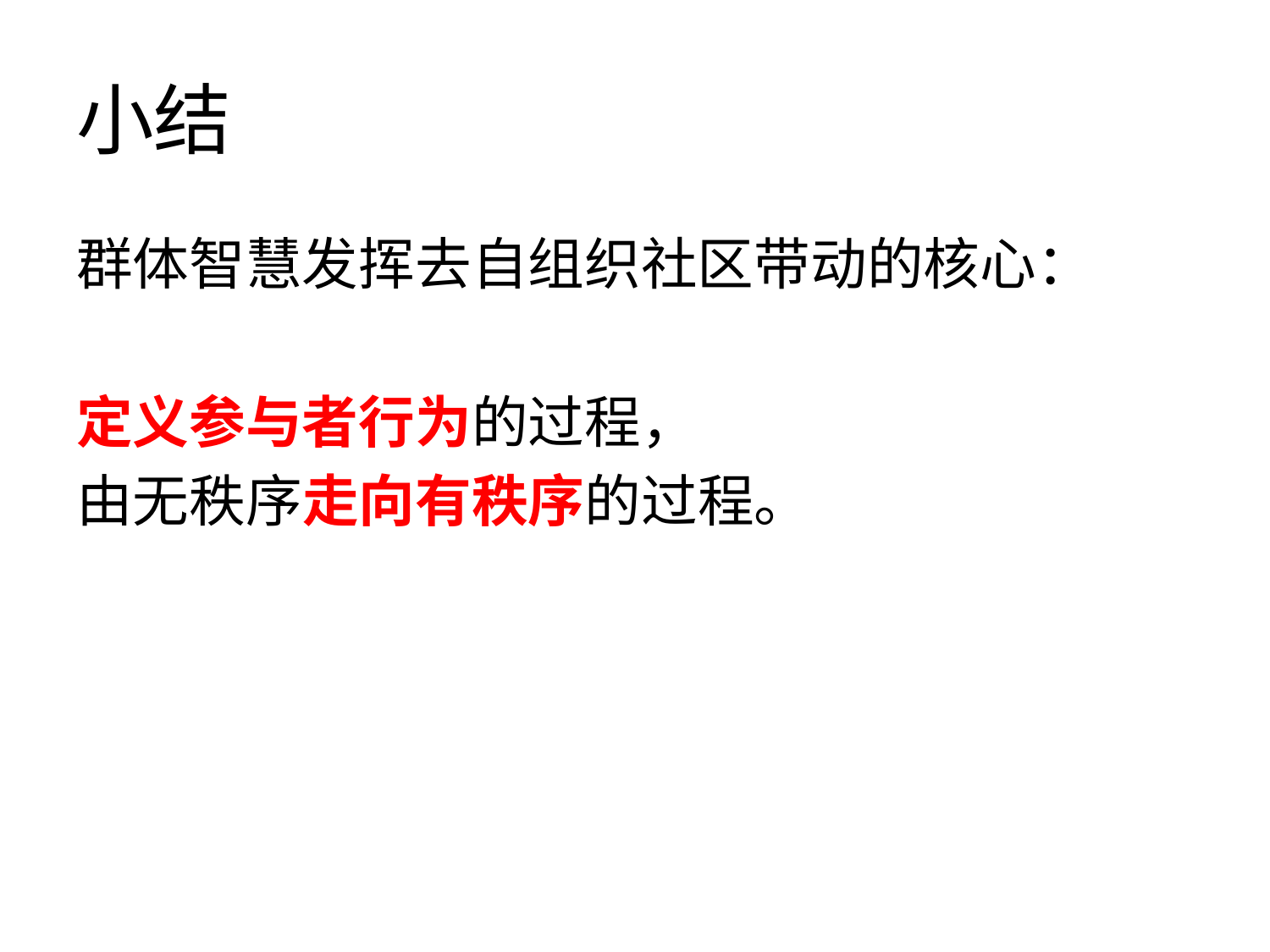

# 小结
群体智慧发挥去自组织社区带动的核心：

定义参与者行为的过程，
由无秩序走向有秩序的过程。